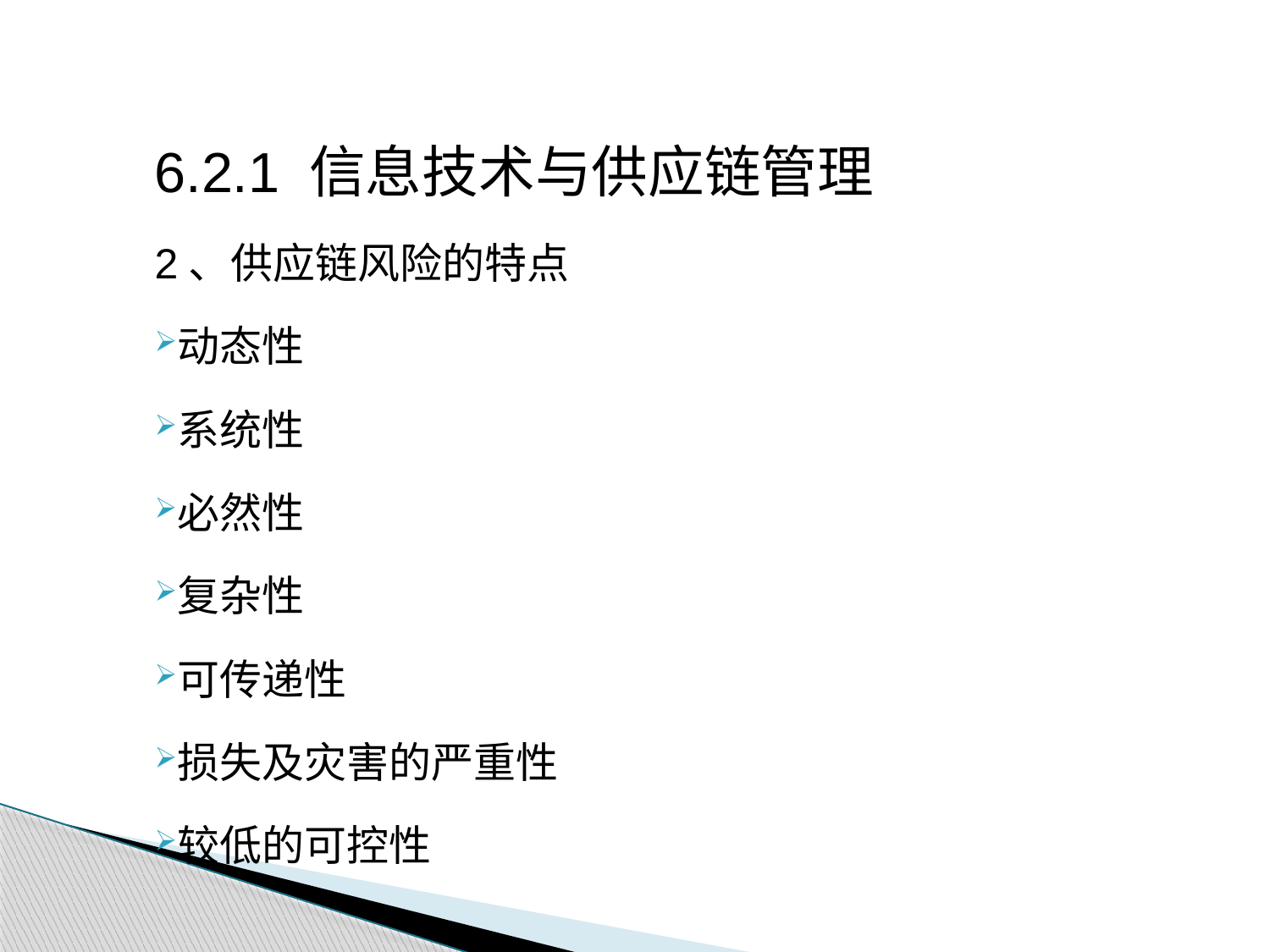

6.2.1 信息技术与供应链管理
2、供应链风险的特点
动态性
系统性
必然性
复杂性
可传递性
损失及灾害的严重性
较低的可控性